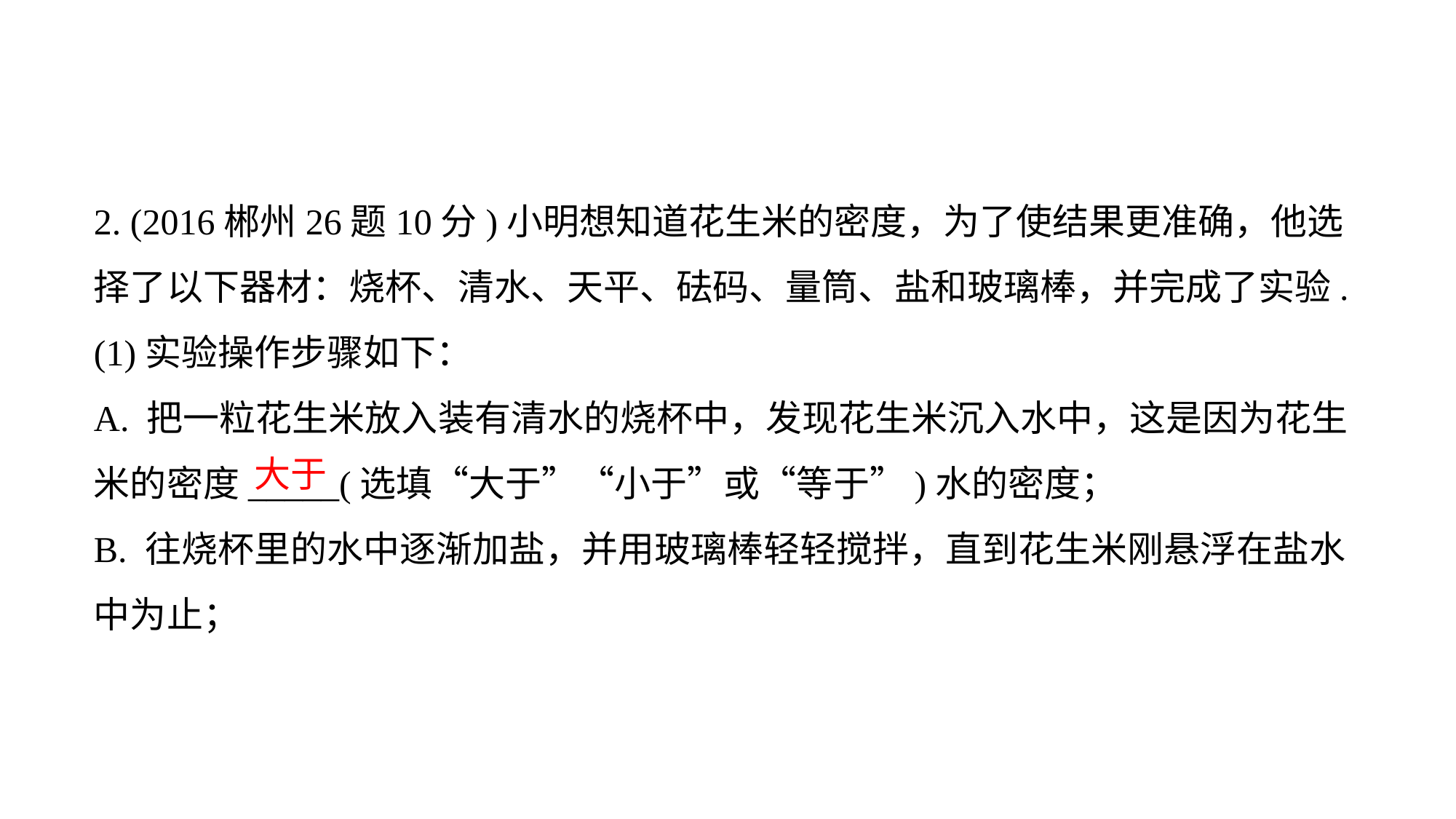

2. (2016郴州26题10分)小明想知道花生米的密度，为了使结果更准确，他选择了以下器材：烧杯、清水、天平、砝码、量筒、盐和玻璃棒，并完成了实验.
(1)实验操作步骤如下：
A. 把一粒花生米放入装有清水的烧杯中，发现花生米沉入水中，这是因为花生米的密度_____(选填“大于”“小于”或“等于”)水的密度；
B. 往烧杯里的水中逐渐加盐，并用玻璃棒轻轻搅拌，直到花生米刚悬浮在盐水中为止；
大于